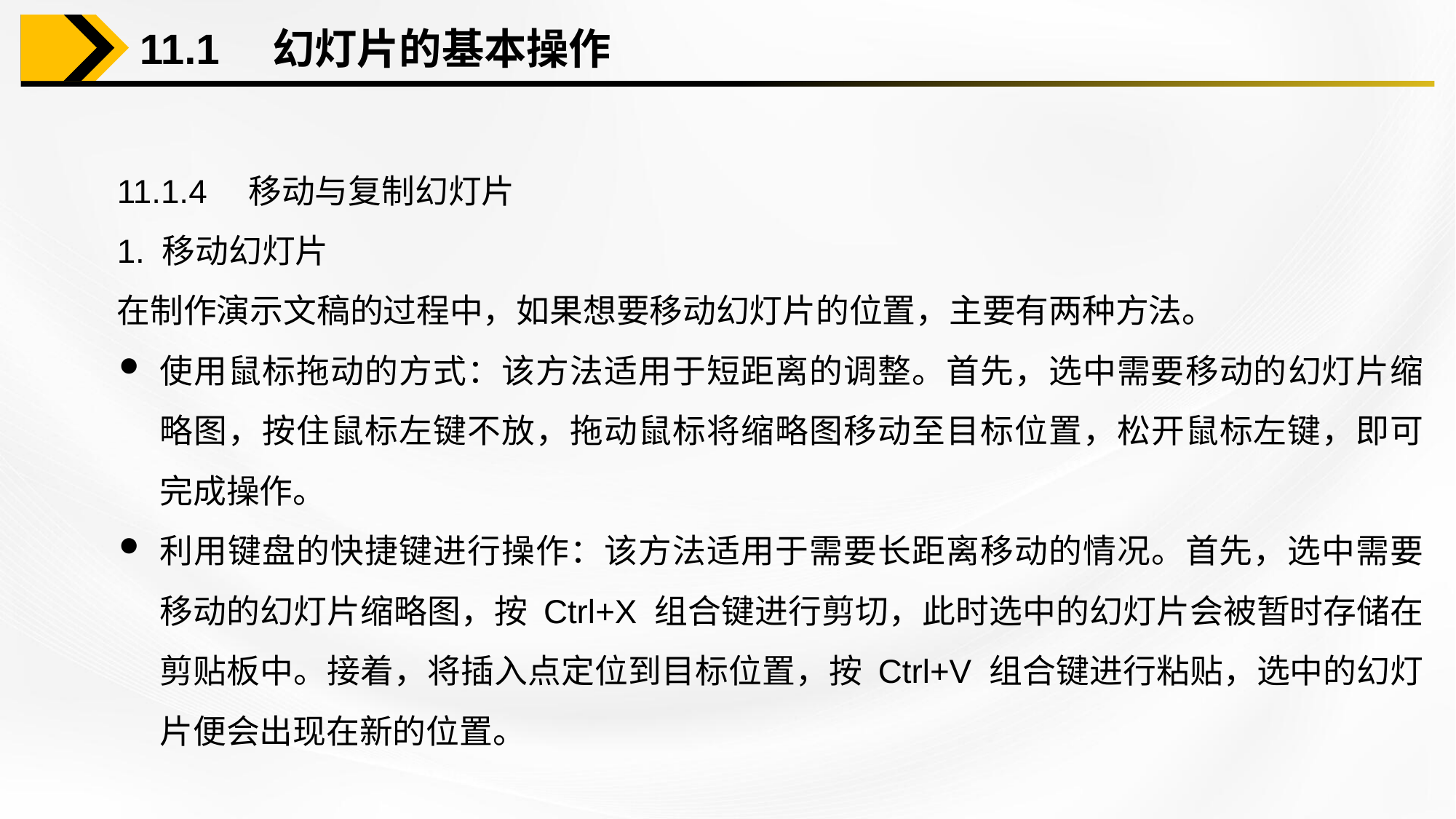

11.1　幻灯片的基本操作
11.1.4　移动与复制幻灯片
1. 移动幻灯片
在制作演示文稿的过程中，如果想要移动幻灯片的位置，主要有两种方法。
使用鼠标拖动的方式：该方法适用于短距离的调整。首先，选中需要移动的幻灯片缩略图，按住鼠标左键不放，拖动鼠标将缩略图移动至目标位置，松开鼠标左键，即可完成操作。
利用键盘的快捷键进行操作：该方法适用于需要长距离移动的情况。首先，选中需要移动的幻灯片缩略图，按 Ctrl+X 组合键进行剪切，此时选中的幻灯片会被暂时存储在剪贴板中。接着，将插入点定位到目标位置，按 Ctrl+V 组合键进行粘贴，选中的幻灯片便会出现在新的位置。